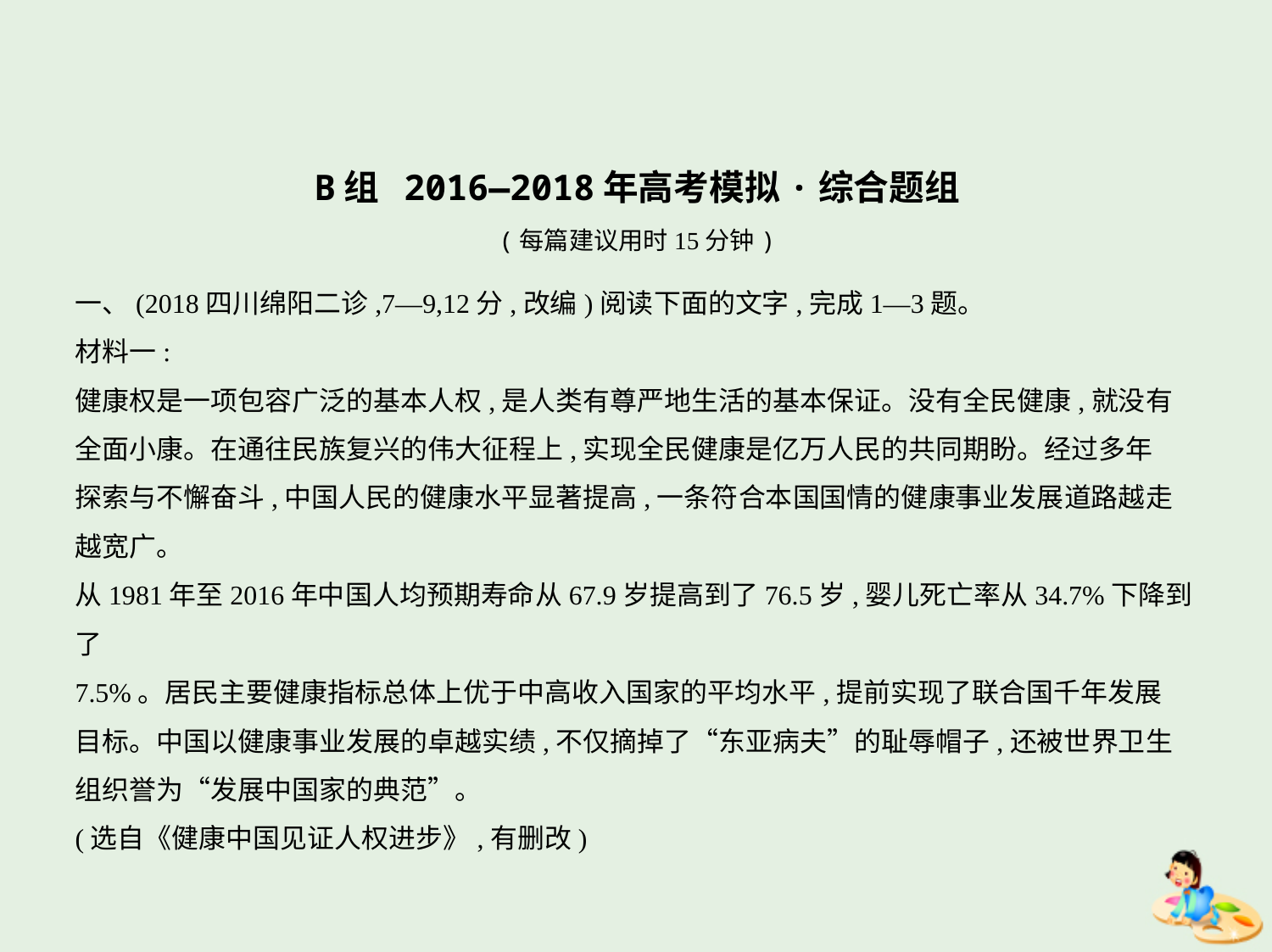

B组  2016—2018年高考模拟·综合题组
(每篇建议用时15分钟)
一、(2018四川绵阳二诊,7—9,12分,改编)阅读下面的文字,完成1—3题。
材料一:
健康权是一项包容广泛的基本人权,是人类有尊严地生活的基本保证。没有全民健康,就没有
全面小康。在通往民族复兴的伟大征程上,实现全民健康是亿万人民的共同期盼。经过多年
探索与不懈奋斗,中国人民的健康水平显著提高,一条符合本国国情的健康事业发展道路越走
越宽广。
从1981年至2016年中国人均预期寿命从67.9岁提高到了76.5岁,婴儿死亡率从34.7%下降到了
7.5%。居民主要健康指标总体上优于中高收入国家的平均水平,提前实现了联合国千年发展
目标。中国以健康事业发展的卓越实绩,不仅摘掉了“东亚病夫”的耻辱帽子,还被世界卫生
组织誉为“发展中国家的典范”。
(选自《健康中国见证人权进步》,有删改)